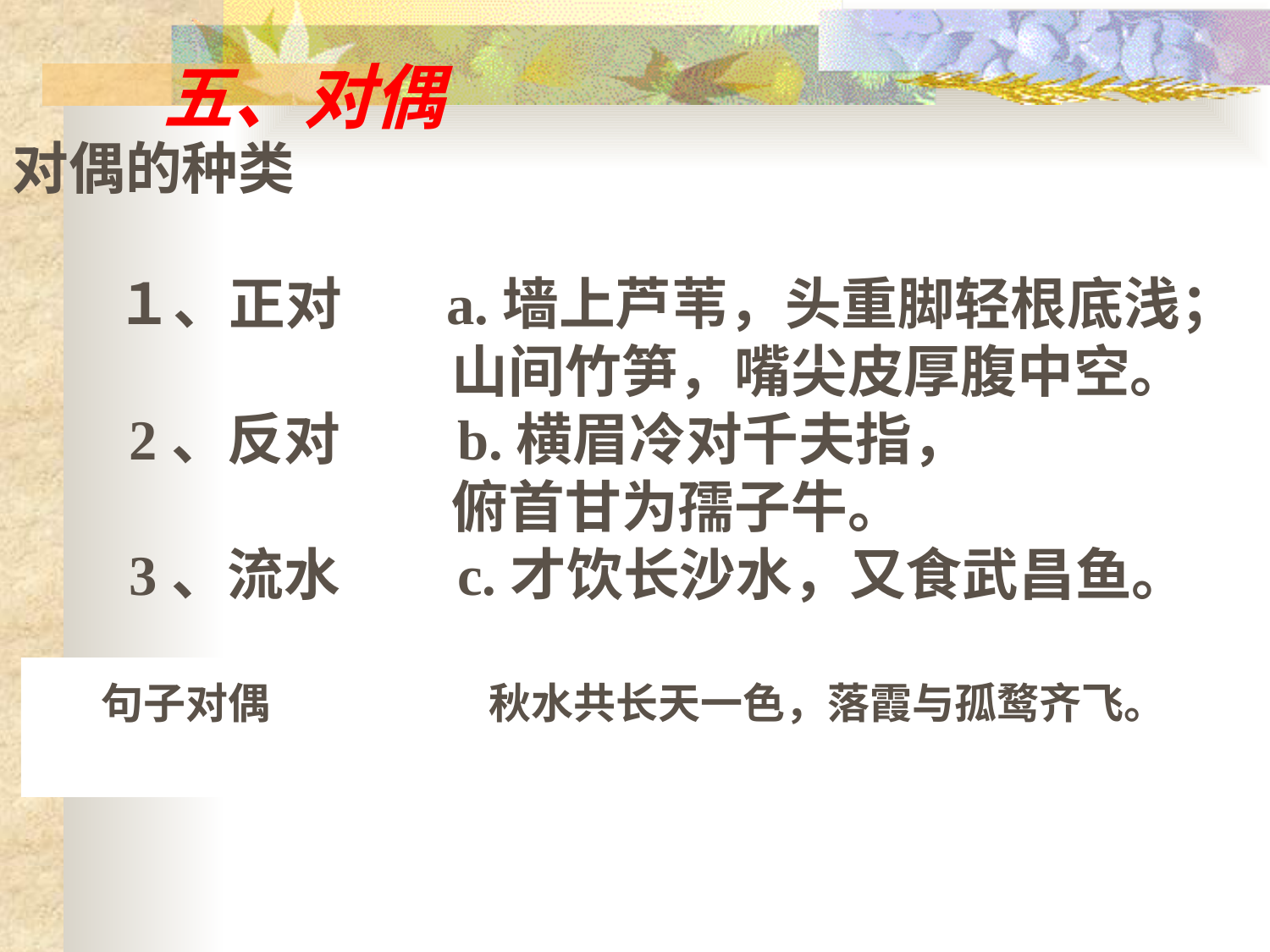

五、对偶
对偶的种类
       １、正对       a.墙上芦苇，头重脚轻根底浅；
                                 山间竹笋，嘴尖皮厚腹中空。
        2、反对        b.横眉冷对千夫指，
                                 俯首甘为孺子牛。
        3、流水        c.才饮长沙水，又食武昌鱼。

      句子对偶                       秋水共长天一色，落霞与孤鹜齐飞。